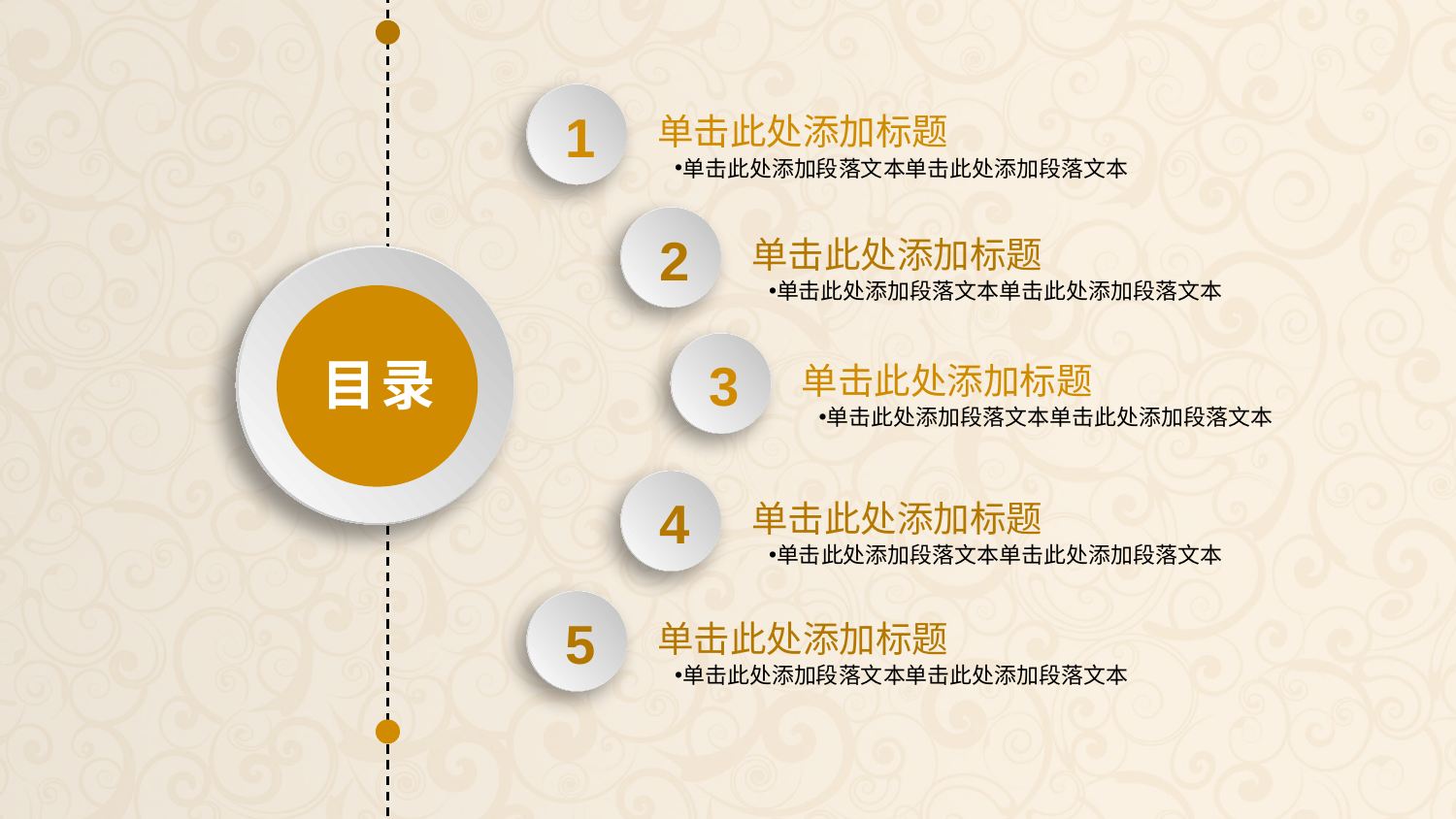

单击此处添加标题

1
单击此处添加段落文本单击此处添加段落文本
单击此处添加标题

2
单击此处添加段落文本单击此处添加段落文本

目录
单击此处添加标题

3
单击此处添加段落文本单击此处添加段落文本
单击此处添加标题

4
单击此处添加段落文本单击此处添加段落文本
单击此处添加标题

5
单击此处添加段落文本单击此处添加段落文本